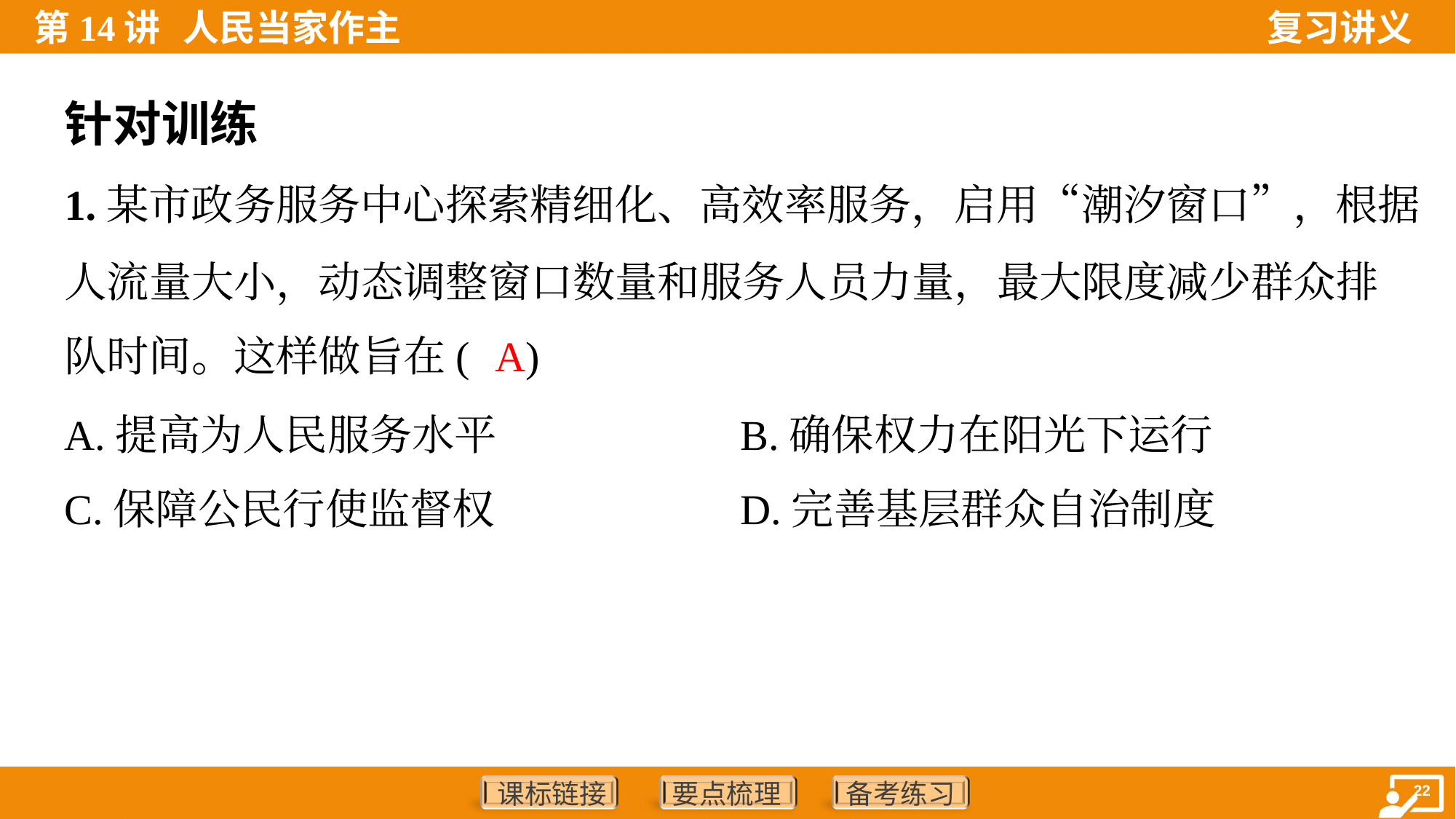

针对训练
1.某市政务服务中心探索精细化、高效率服务，启用“潮汐窗口”，根据
人流量大小，动态调整窗口数量和服务人员力量，最大限度减少群众排
队时间。这样做旨在(     )
A
A.提高为人民服务水平	B.确保权力在阳光下运行
C.保障公民行使监督权	D.完善基层群众自治制度